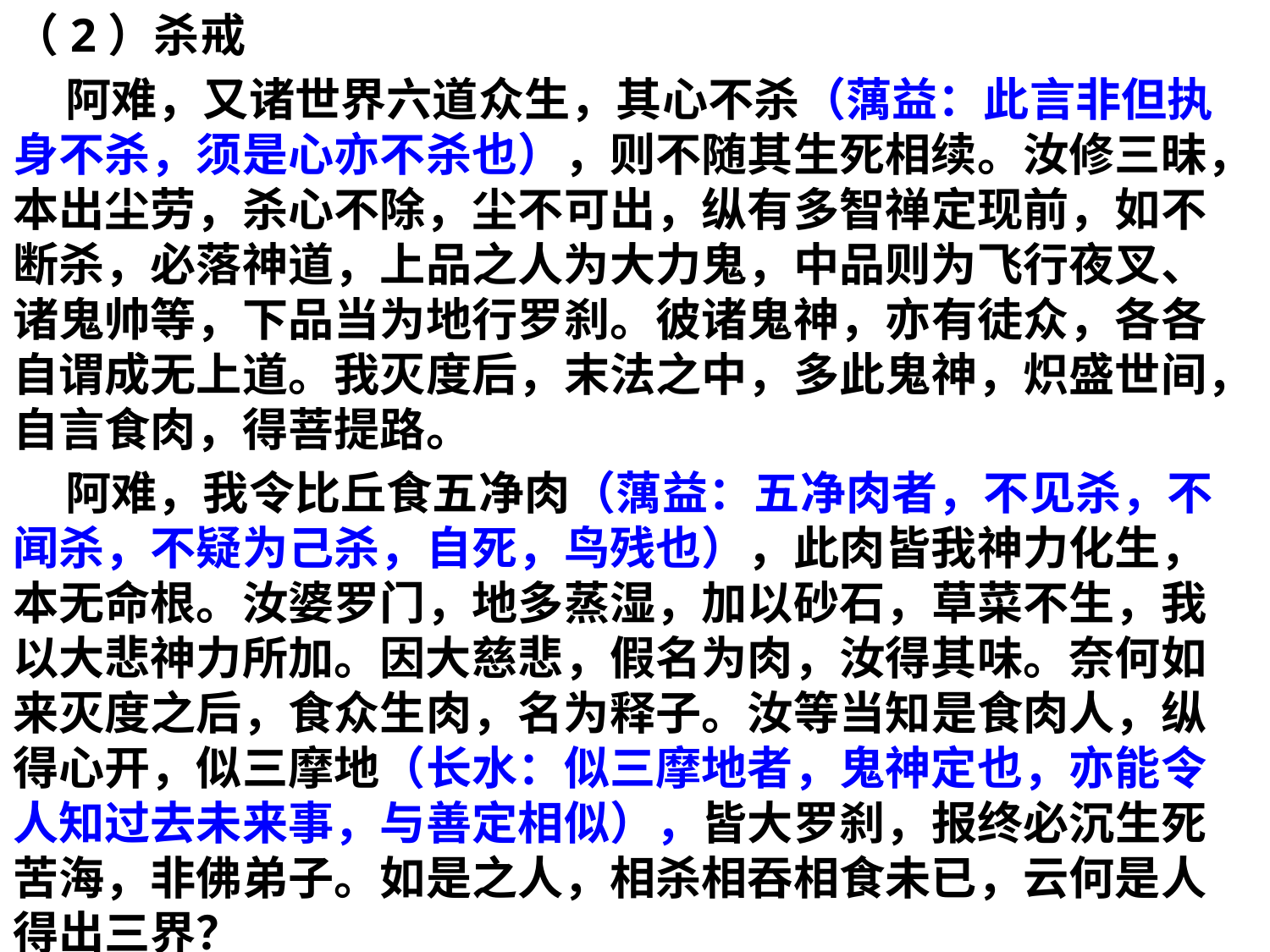

（2）杀戒
    阿难，又诸世界六道众生，其心不杀（蕅益：此言非但执身不杀，须是心亦不杀也），则不随其生死相续。汝修三昧，本出尘劳，杀心不除，尘不可出，纵有多智禅定现前，如不断杀，必落神道，上品之人为大力鬼，中品则为飞行夜叉、诸鬼帅等，下品当为地行罗刹。彼诸鬼神，亦有徒众，各各自谓成无上道。我灭度后，末法之中，多此鬼神，炽盛世间，自言食肉，得菩提路。
    阿难，我令比丘食五净肉（蕅益：五净肉者，不见杀，不闻杀，不疑为己杀，自死，鸟残也），此肉皆我神力化生，本无命根。汝婆罗门，地多蒸湿，加以砂石，草菜不生，我以大悲神力所加。因大慈悲，假名为肉，汝得其味。奈何如来灭度之后，食众生肉，名为释子。汝等当知是食肉人，纵得心开，似三摩地（长水：似三摩地者，鬼神定也，亦能令人知过去未来事，与善定相似），皆大罗刹，报终必沉生死苦海，非佛弟子。如是之人，相杀相吞相食未已，云何是人得出三界？